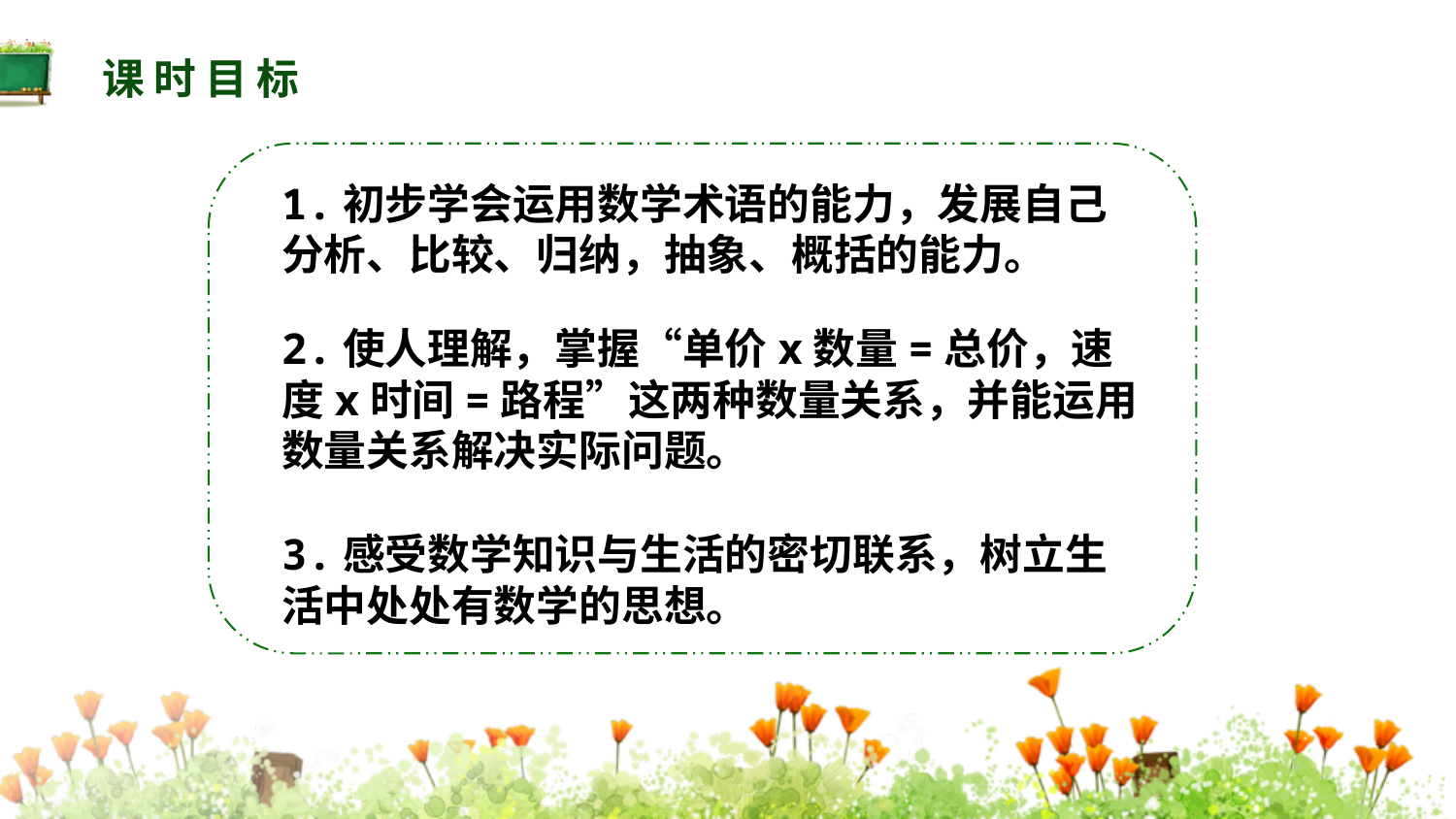

课时目标

1.初步学会运用数学术语的能力，发展自己分析、比较、归纳，抽象、概括的能力。
2.使人理解，掌握“单价x数量=总价，速度x时间=路程”这两种数量关系，并能运用数量关系解决实际问题。
3.感受数学知识与生活的密切联系，树立生活中处处有数学的思想。